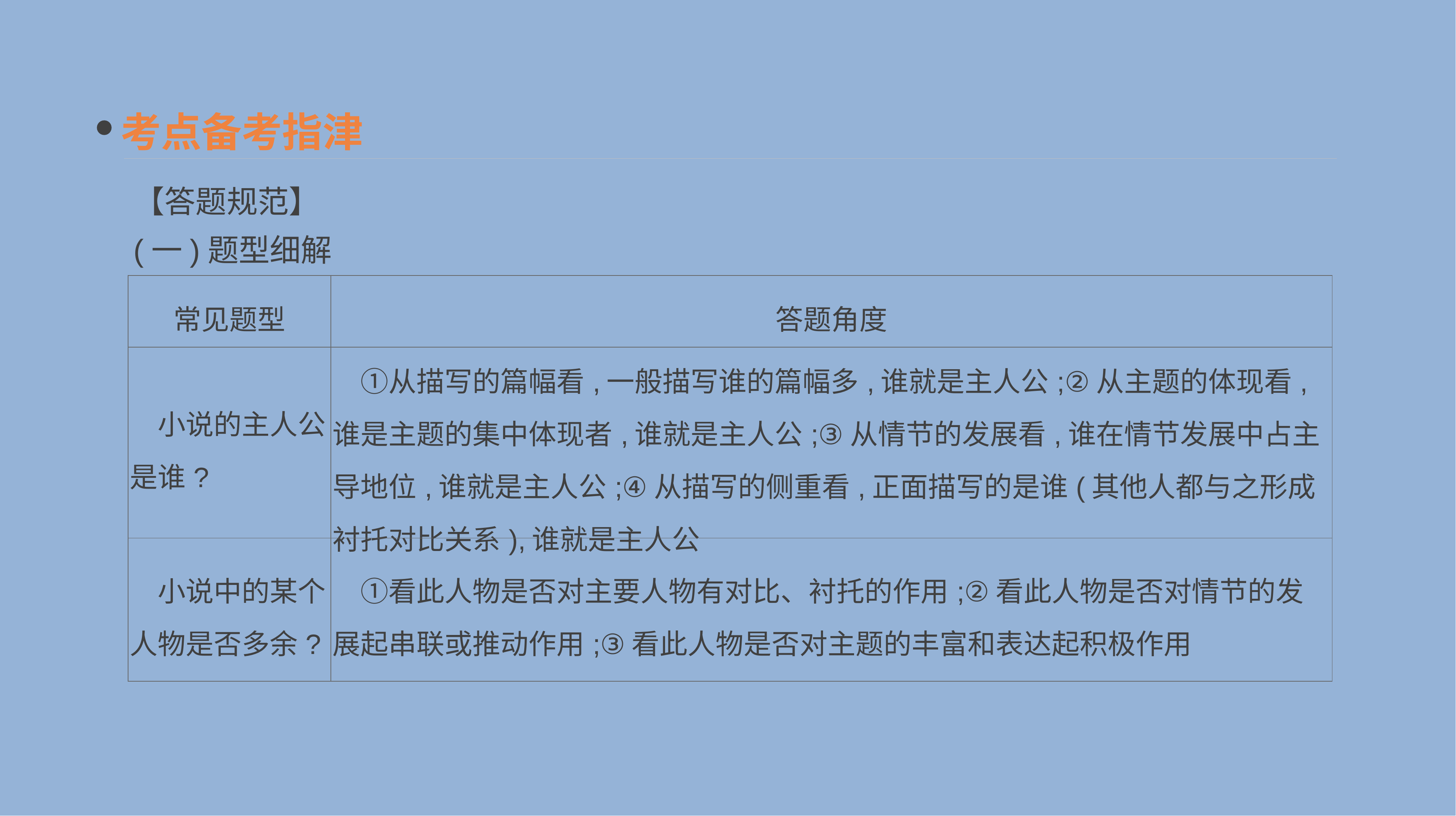

考点备考指津

【答题规范】
(一)题型细解
| 常见题型 | 答题角度 |
| --- | --- |
| 小说的主人公是谁? | ①从描写的篇幅看,一般描写谁的篇幅多,谁就是主人公;②从主题的体现看,谁是主题的集中体现者,谁就是主人公;③从情节的发展看,谁在情节发展中占主导地位,谁就是主人公;④从描写的侧重看,正面描写的是谁(其他人都与之形成衬托对比关系),谁就是主人公 |
| 小说中的某个人物是否多余? | ①看此人物是否对主要人物有对比、衬托的作用;②看此人物是否对情节的发展起串联或推动作用;③看此人物是否对主题的丰富和表达起积极作用 |